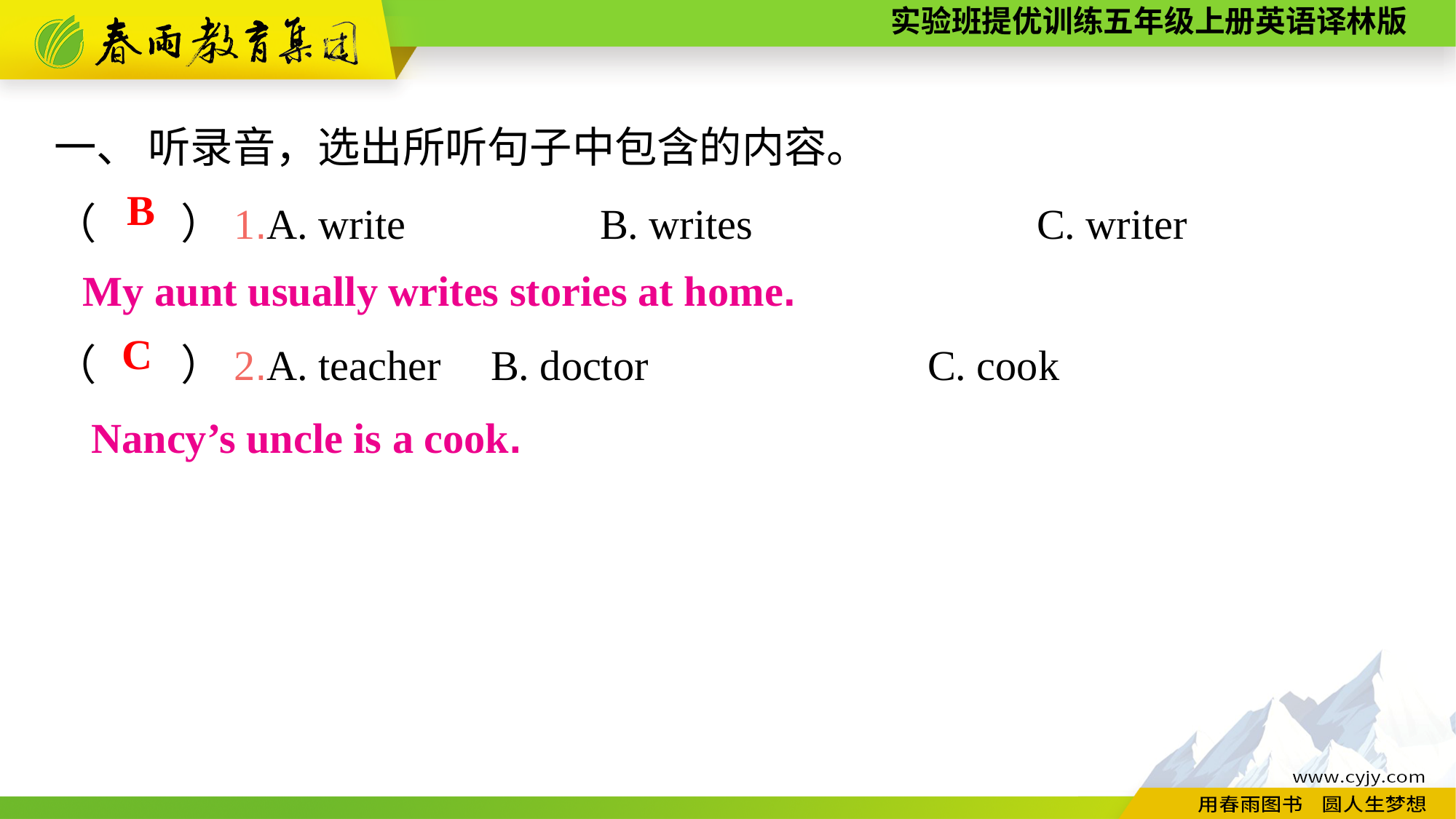

一、 听录音，选出所听句子中包含的内容。
（　　）1.A. write		B. writes			C. writer

（　　）2.A. teacher	B. doctor			C. cook
B
My aunt usually writes stories at home.
C
Nancy’s uncle is a cook.